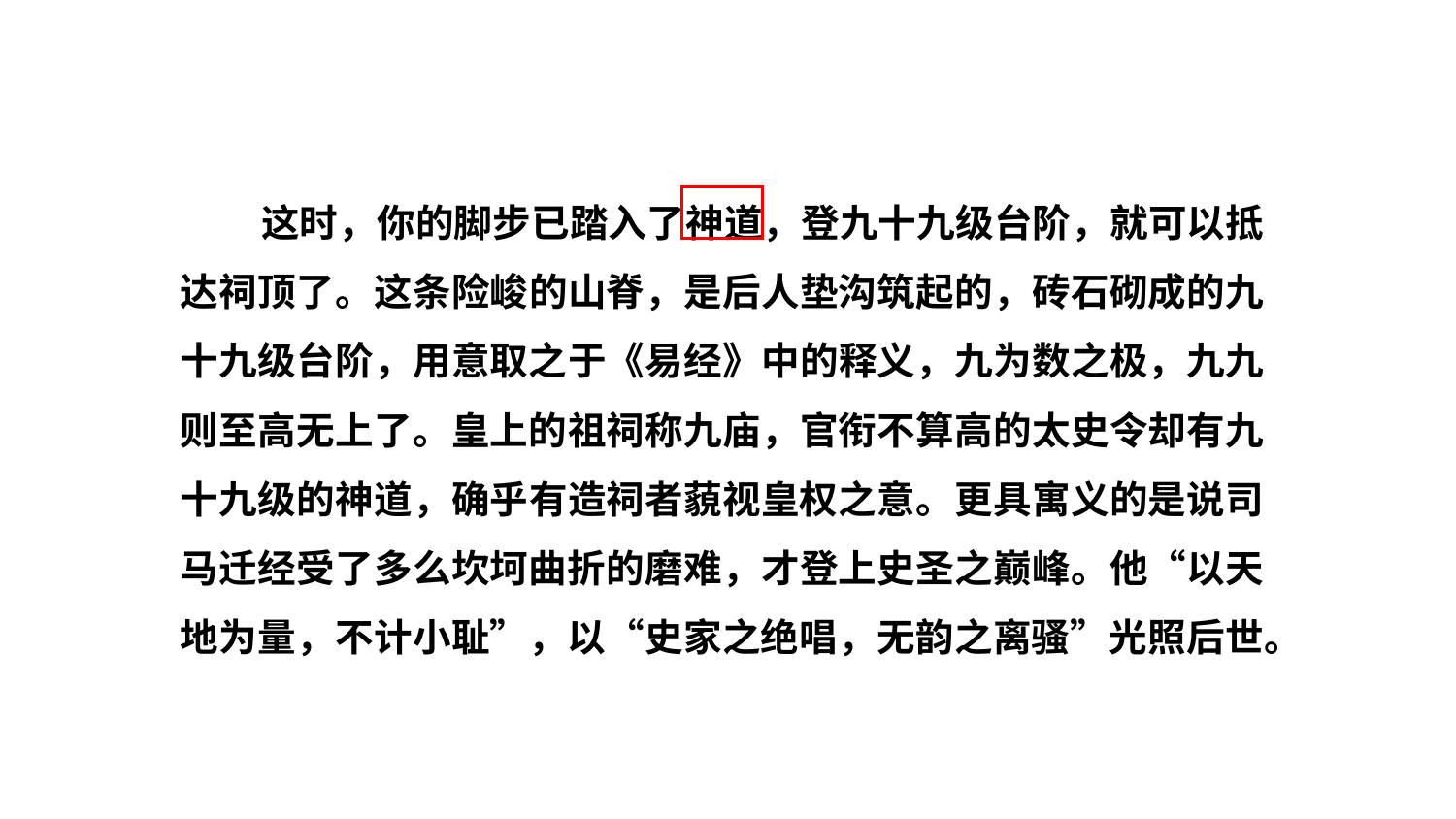

这时，你的脚步已踏入了神道，登九十九级台阶，就可以抵达祠顶了。这条险峻的山脊，是后人垫沟筑起的，砖石砌成的九十九级台阶，用意取之于《易经》中的释义，九为数之极，九九则至高无上了。皇上的祖祠称九庙，官衔不算高的太史令却有九十九级的神道，确乎有造祠者藐视皇权之意。更具寓义的是说司马迁经受了多么坎坷曲折的磨难，才登上史圣之巅峰。他“以天地为量，不计小耻”，以“史家之绝唱，无韵之离骚”光照后世。